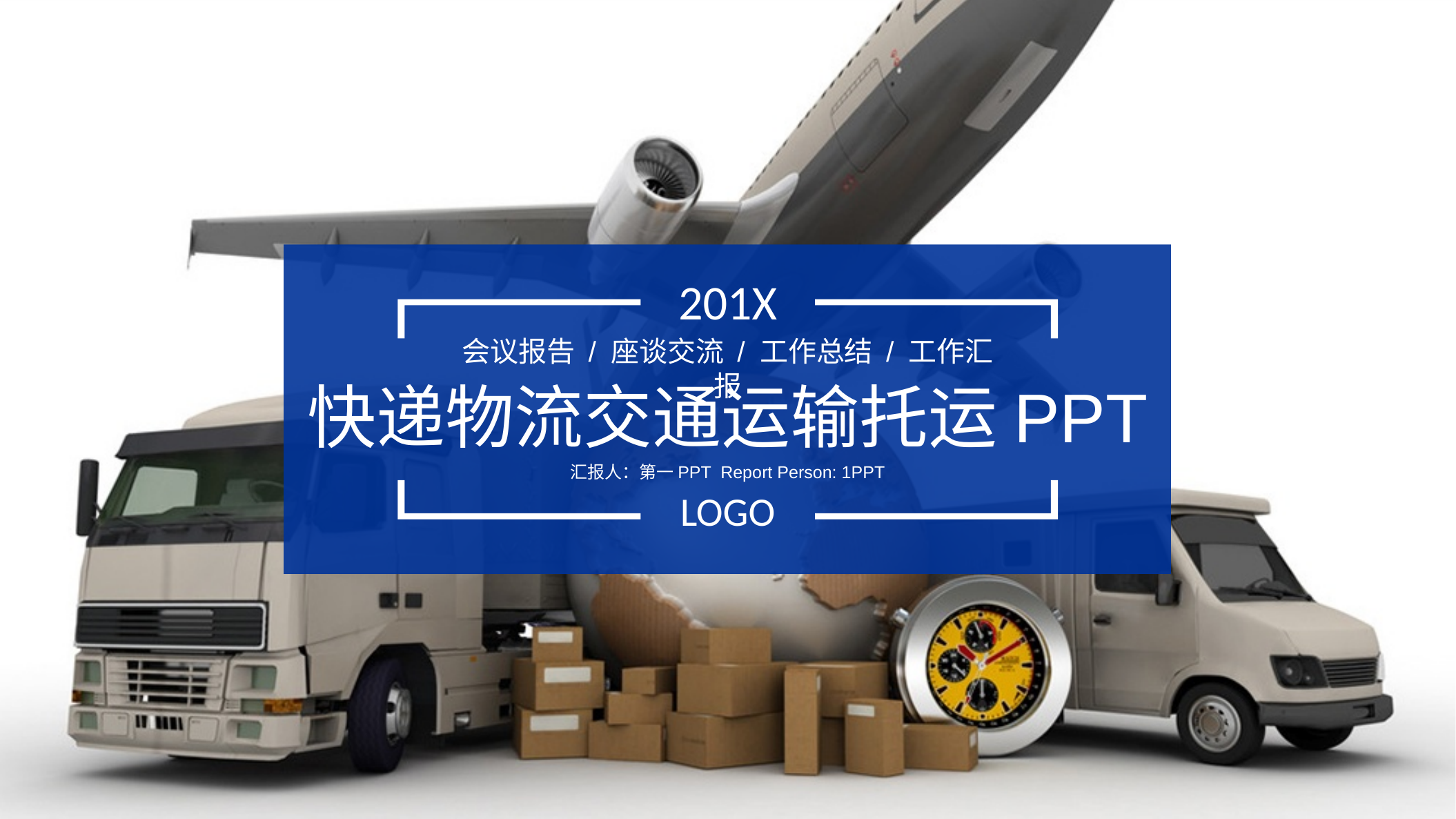

201X

会议报告 / 座谈交流 / 工作总结 / 工作汇报
快递物流交通运输托运PPT
汇报人：第一PPT  Report Person: 1PPT
LOGO